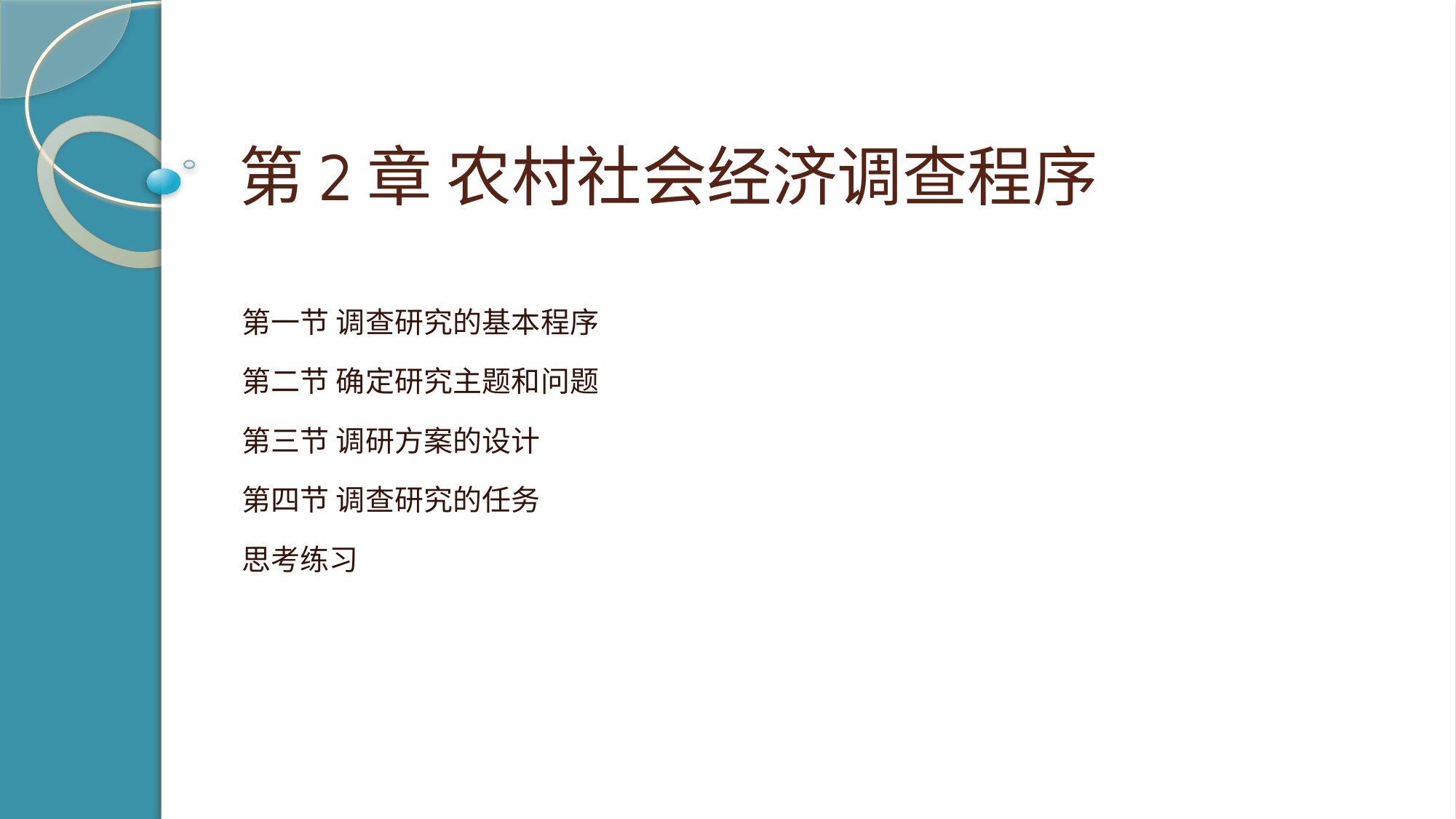

# 第2章 农村社会经济调查程序
第一节 调查研究的基本程序
第二节 确定研究主题和问题
第三节 调研方案的设计
第四节 调查研究的任务
思考练习